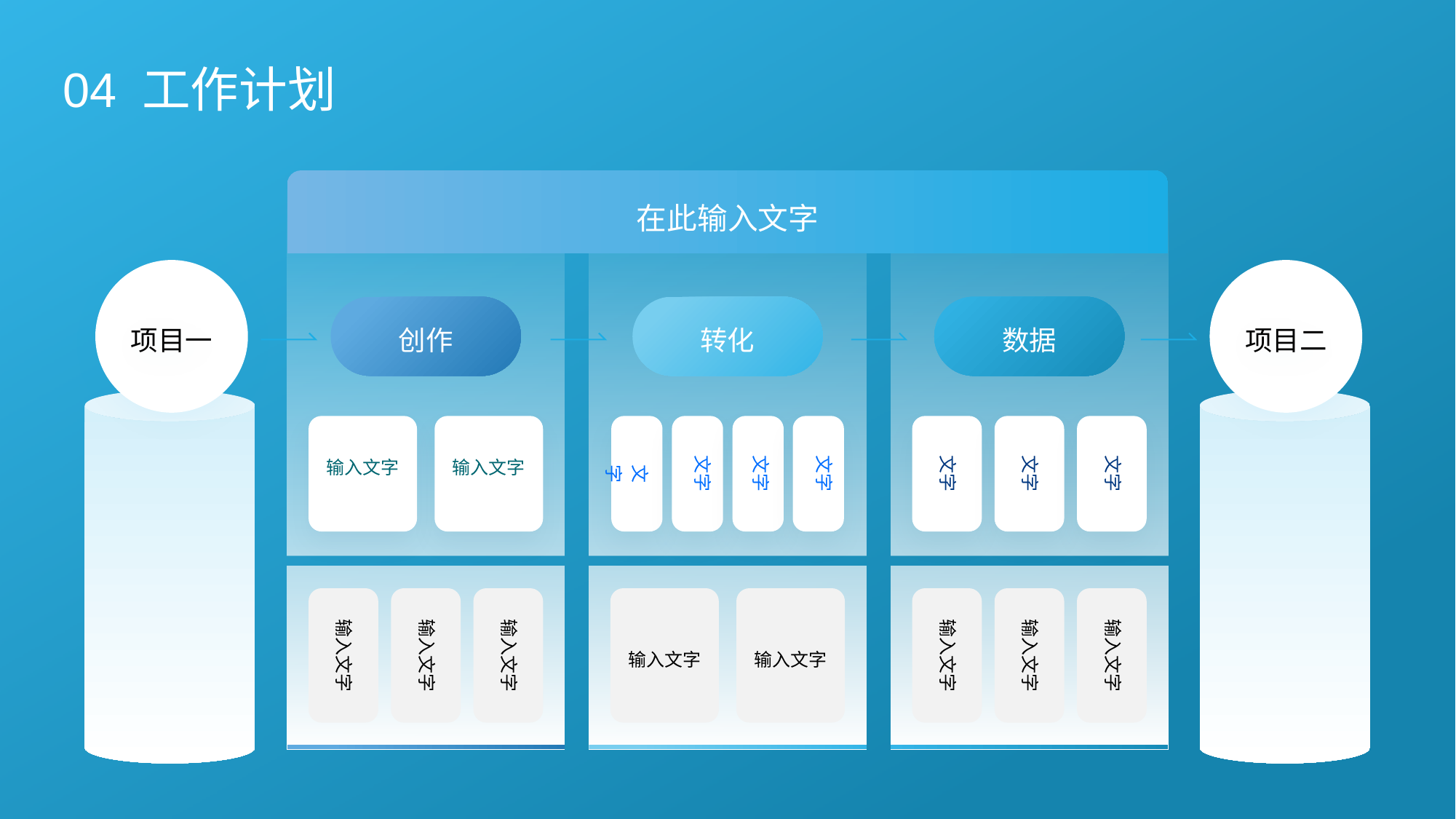

04 工作计划
在此输入文字

项目一
项目二
创作
转化
数据

文字
文字
文字
文字
文字
文字
文字
输入文字
输入文字

输入文字
输入文字
输入文字
输入文字
输入文字
输入文字

输入文字
输入文字